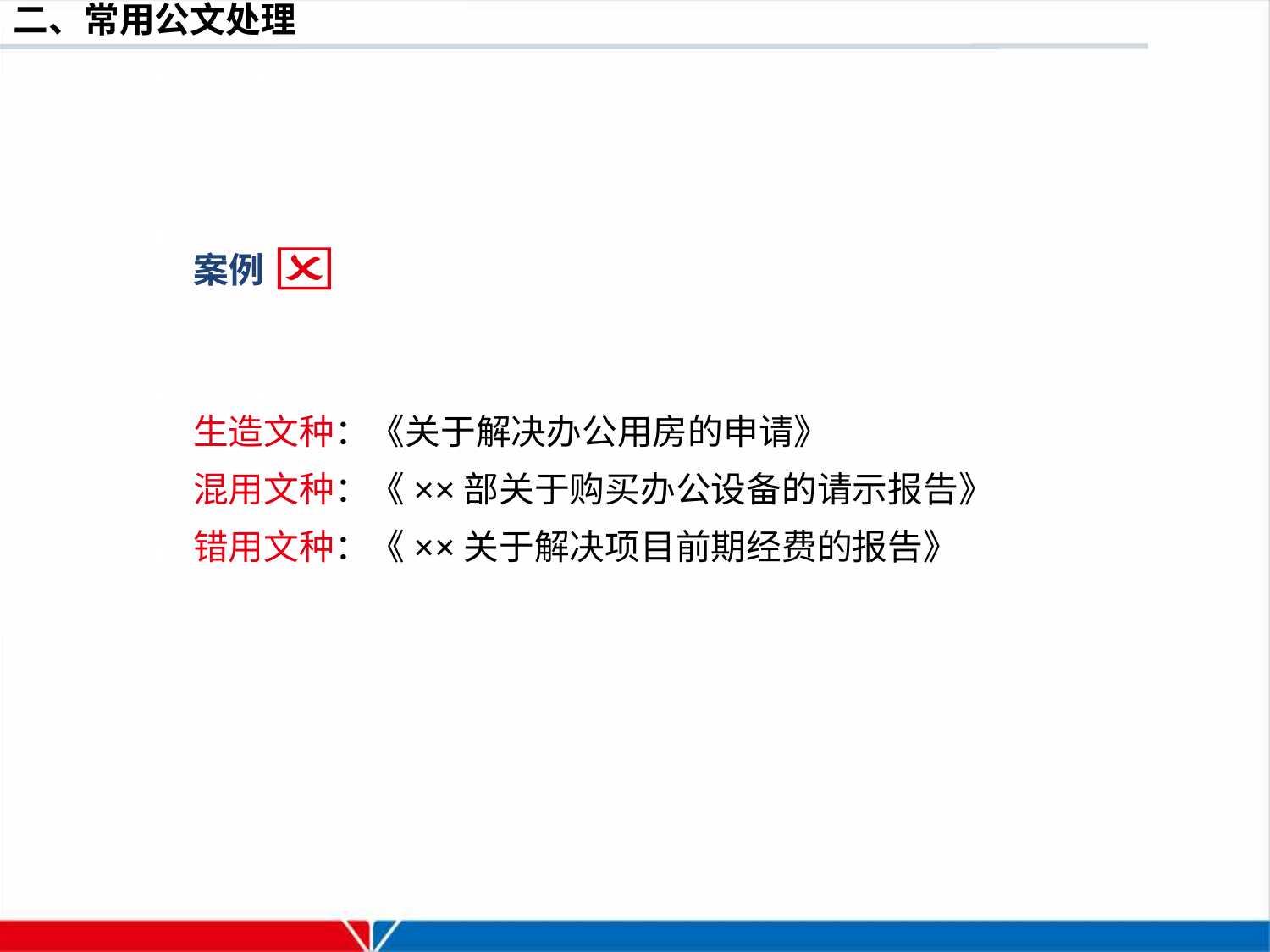

案例

生造文种：《关于解决办公用房的申请》
混用文种：《××部关于购买办公设备的请示报告》
错用文种：《××关于解决项目前期经费的报告》